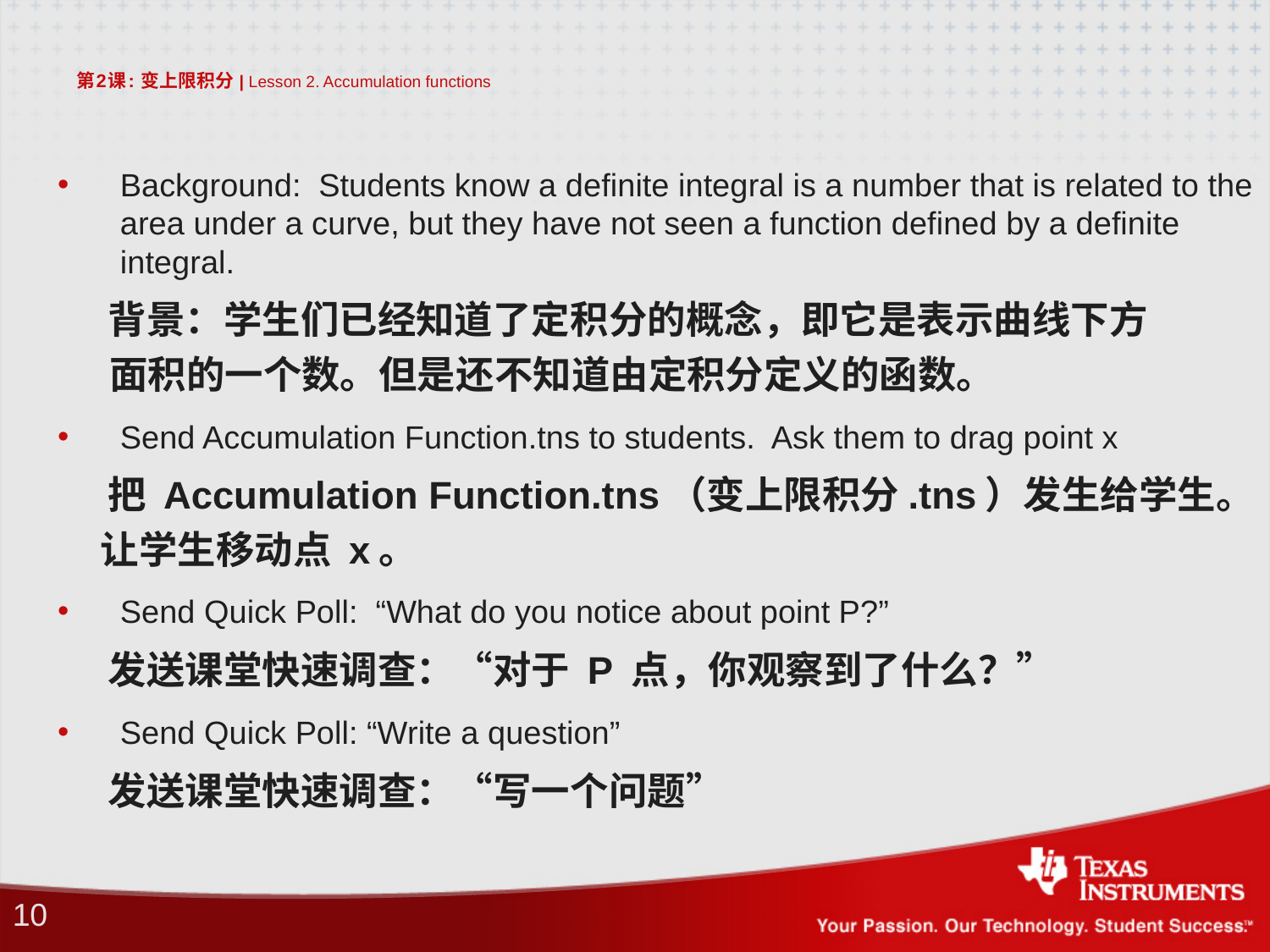

# 第2课: 变上限积分 | Lesson 2. Accumulation functions
Background:  Students know a definite integral is a number that is related to the area under a curve, but they have not seen a function defined by a definite integral.
    背景：学生们已经知道了定积分的概念，即它是表示曲线下方
     面积的一个数。但是还不知道由定积分定义的函数。

Send Accumulation Function.tns to students.  Ask them to drag point x
    把 Accumulation Function.tns（变上限积分.tns）发生给学生。
    让学生移动点 x。

Send Quick Poll:  “What do you notice about point P?”
    发送课堂快速调查：“对于 P 点，你观察到了什么？”

Send Quick Poll: “Write a question”
    发送课堂快速调查：“写一个问题”